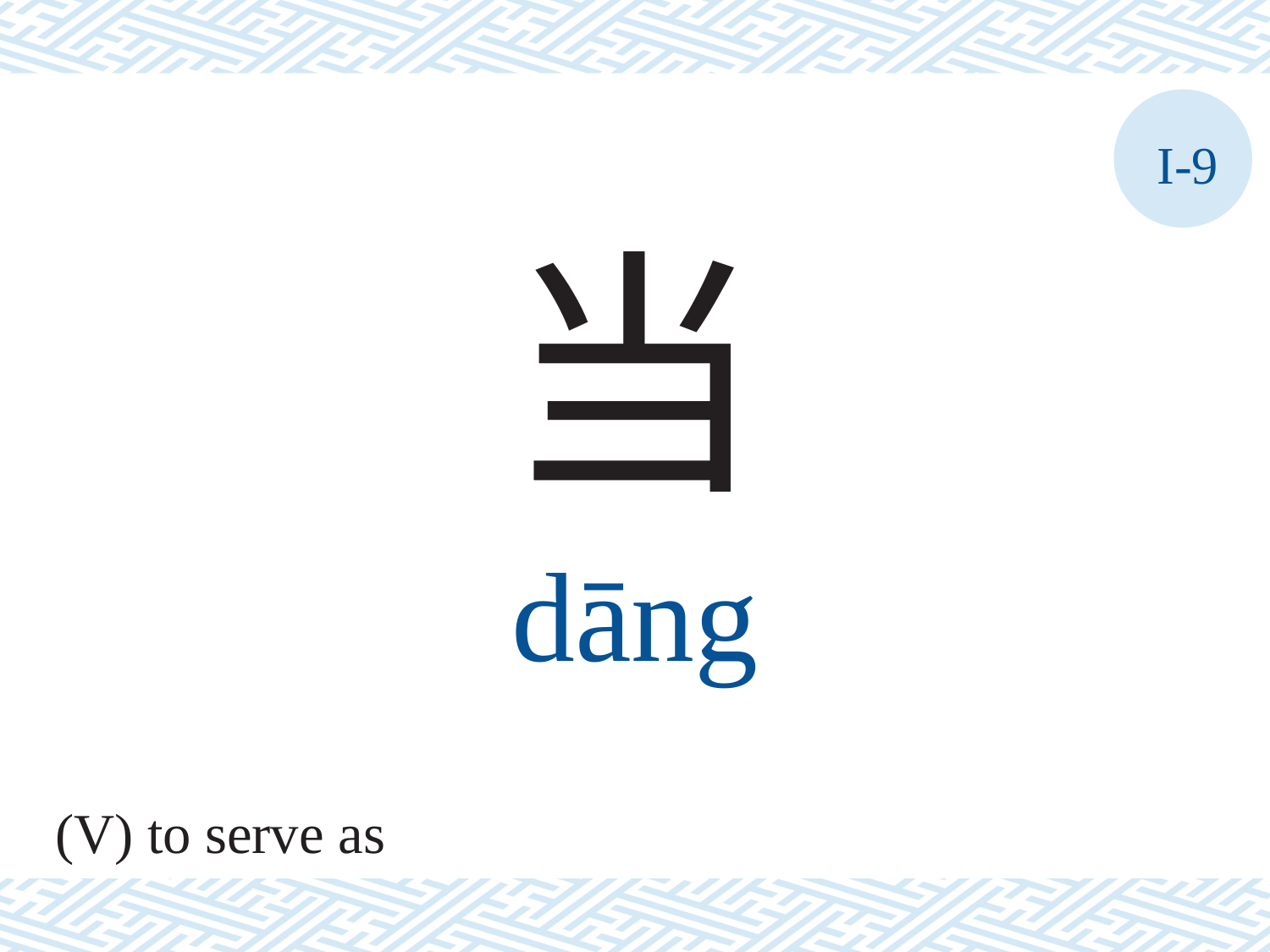

I-9
当
dāng
(V) to serve as